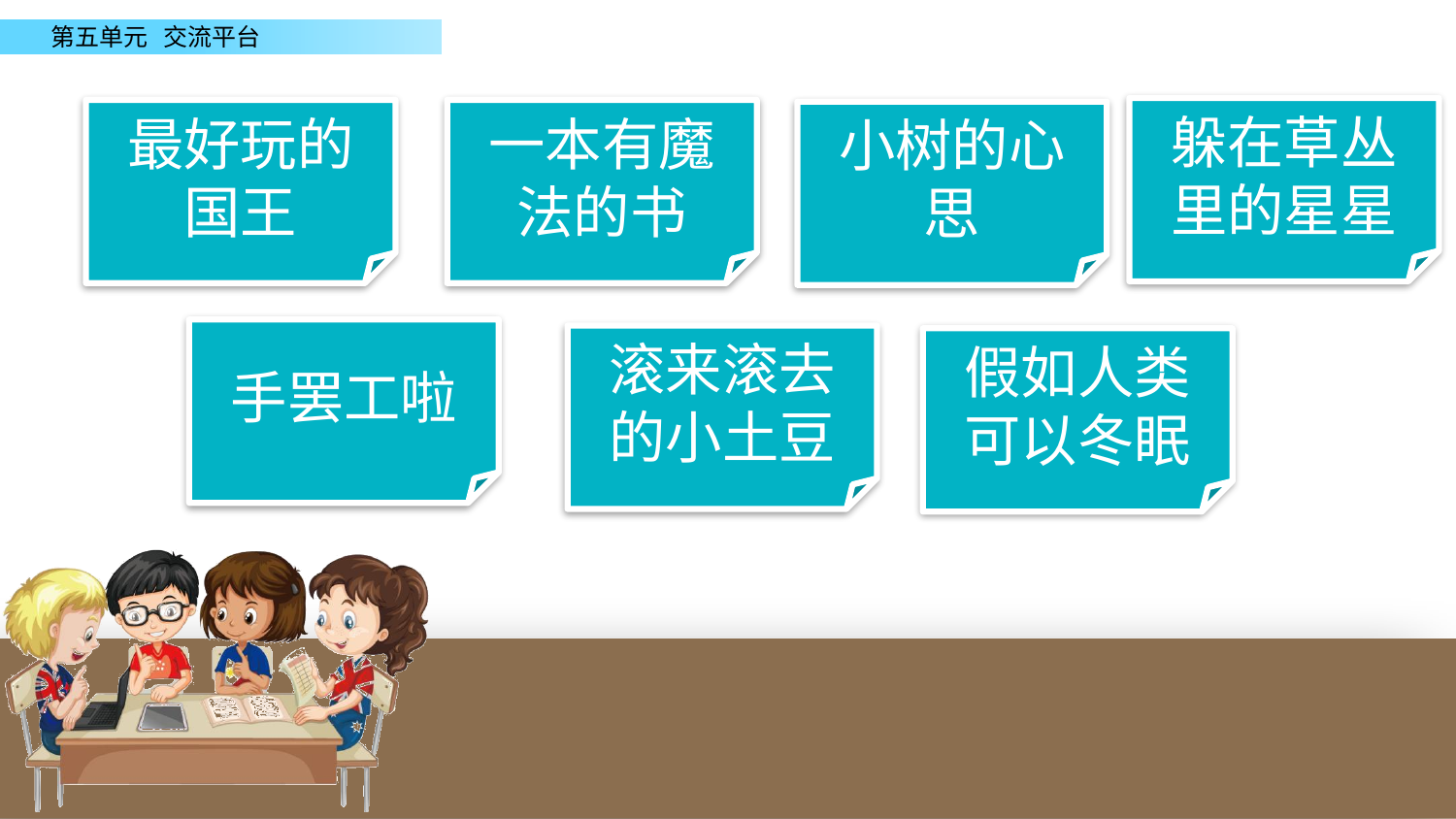

躲在草丛里的星星
最好玩的国王
一本有魔法的书
小树的心思
手罢工啦
滚来滚去的小土豆
假如人类可以冬眠